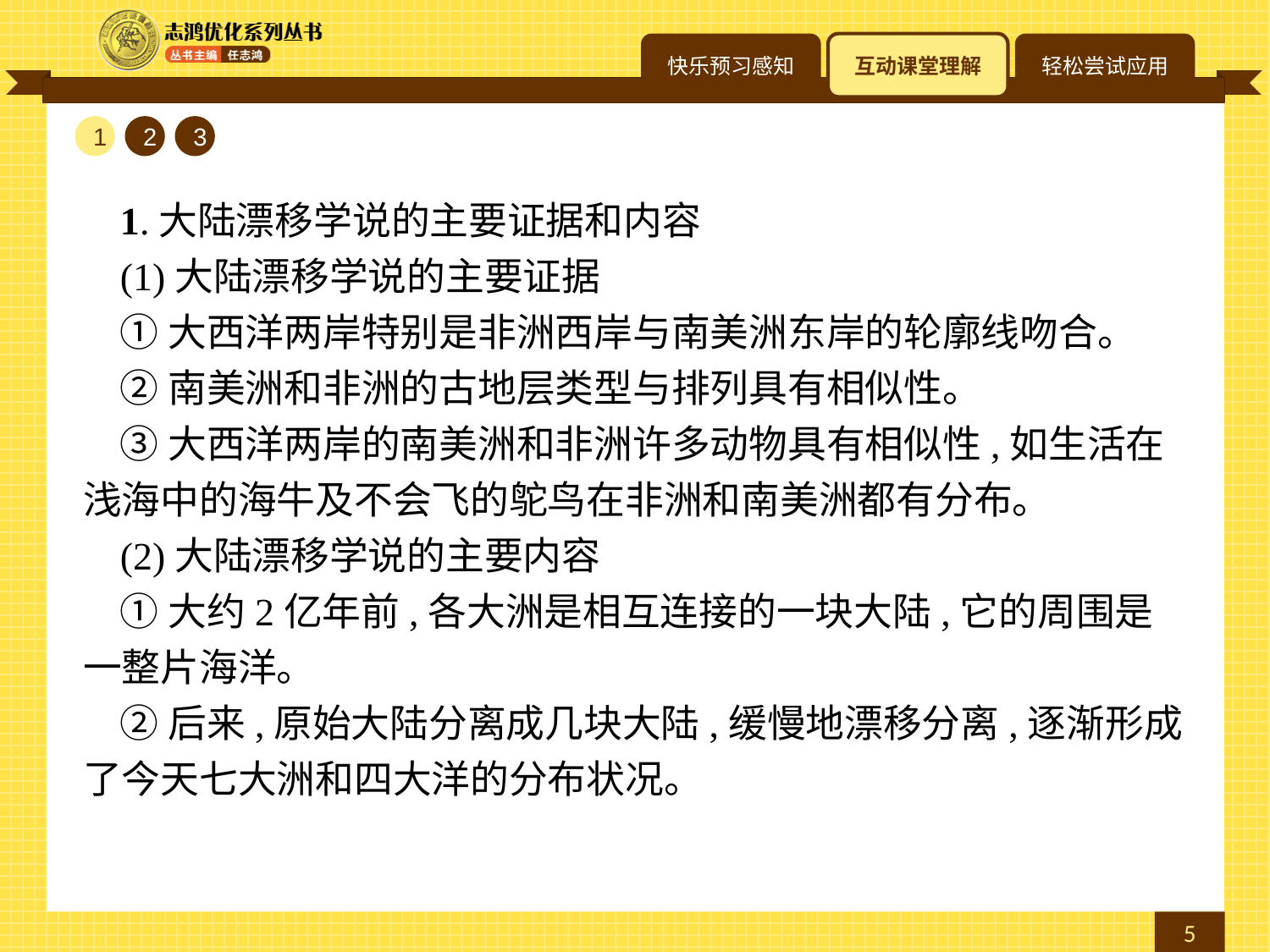

1
2
3
1.大陆漂移学说的主要证据和内容
(1)大陆漂移学说的主要证据
①大西洋两岸特别是非洲西岸与南美洲东岸的轮廓线吻合。
②南美洲和非洲的古地层类型与排列具有相似性。
③大西洋两岸的南美洲和非洲许多动物具有相似性,如生活在浅海中的海牛及不会飞的鸵鸟在非洲和南美洲都有分布。
(2)大陆漂移学说的主要内容
①大约2亿年前,各大洲是相互连接的一块大陆,它的周围是一整片海洋。
②后来,原始大陆分离成几块大陆,缓慢地漂移分离,逐渐形成了今天七大洲和四大洋的分布状况。